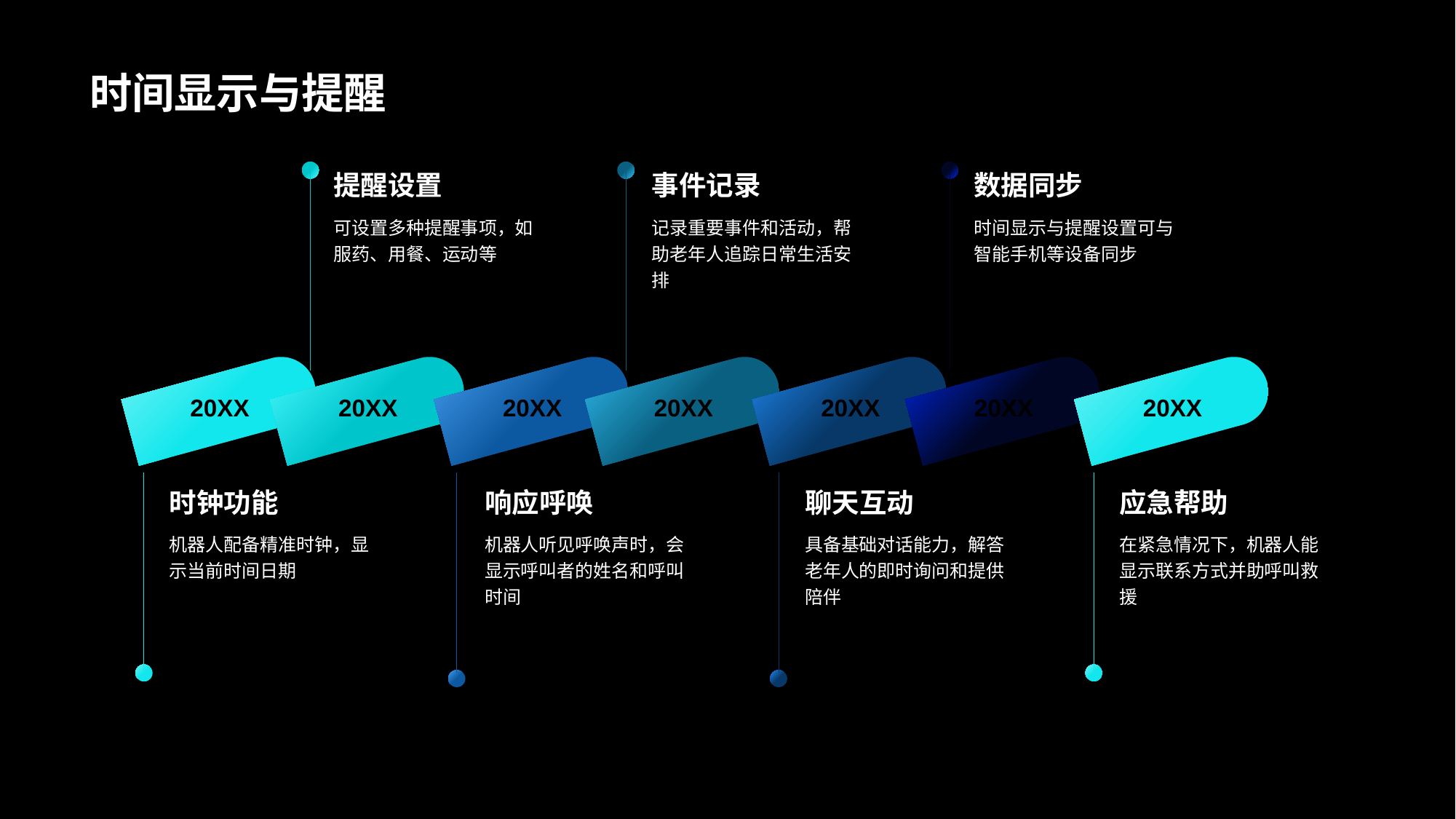

# 时间显示与提醒
提醒设置
可设置多种提醒事项，如服药、用餐、运动等

20XX
事件记录
记录重要事件和活动，帮助老年人追踪日常生活安排

20XX
数据同步
时间显示与提醒设置可与智能手机等设备同步

20XX

20XX
时钟功能
机器人配备精准时钟，显示当前时间日期

20XX
响应呼唤
机器人听见呼唤声时，会显示呼叫者的姓名和呼叫时间

20XX
聊天互动
具备基础对话能力，解答老年人的即时询问和提供陪伴

20XX
应急帮助
在紧急情况下，机器人能显示联系方式并助呼叫救援